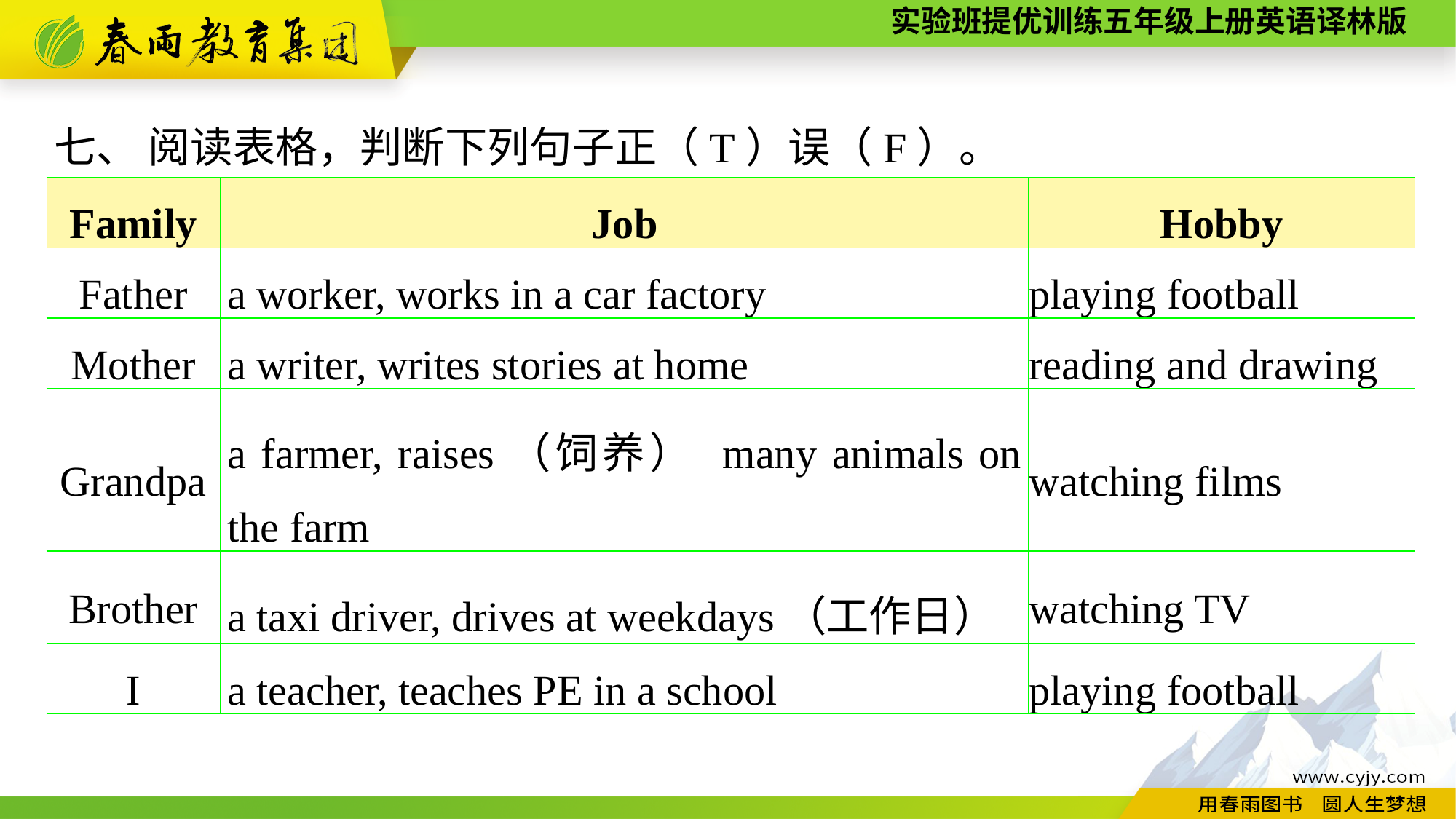

七、 阅读表格，判断下列句子正（T）误（F）。
| Family | Job | Hobby |
| --- | --- | --- |
| Father | a worker, works in a car factory | playing football |
| Mother | a writer, writes stories at home | reading and drawing |
| Grandpa | a farmer, raises（饲养） many animals on the farm | watching films |
| Brother | a taxi driver, drives at weekdays（工作日） | watching TV |
| I | a teacher, teaches PE in a school | playing football |